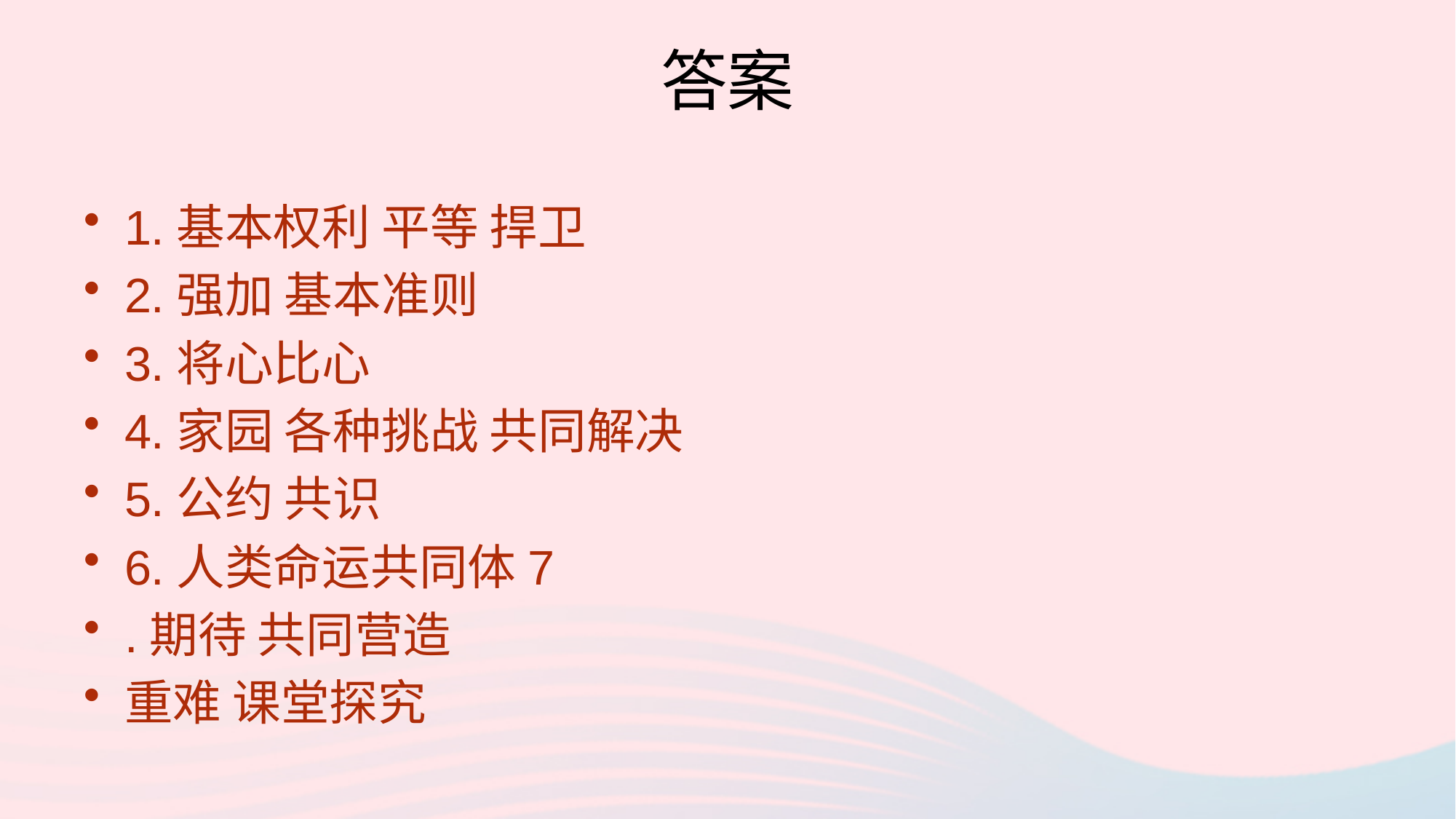

# 答案
1.基本权利 平等 捍卫
2.强加 基本准则
3.将心比心
4.家园 各种挑战 共同解决
5.公约 共识
6.人类命运共同体7
.期待 共同营造
重难 课堂探究